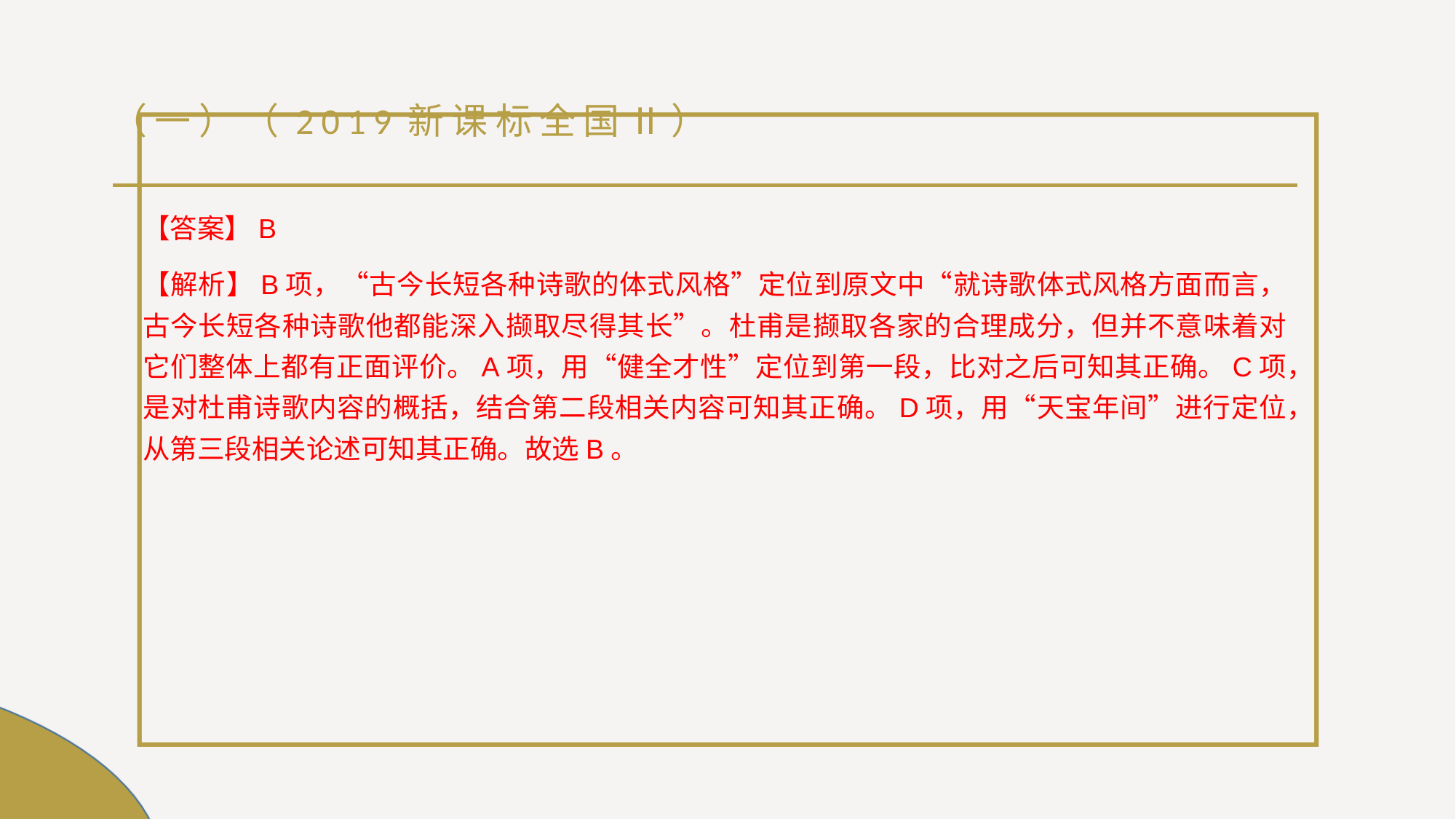

# （一）（2019新课标全国Ⅱ）
【答案】B
【解析】B项，“古今长短各种诗歌的体式风格”定位到原文中“就诗歌体式风格方面而言，古今长短各种诗歌他都能深入撷取尽得其长”。杜甫是撷取各家的合理成分，但并不意味着对它们整体上都有正面评价。A项，用“健全才性”定位到第一段，比对之后可知其正确。C项，是对杜甫诗歌内容的概括，结合第二段相关内容可知其正确。D项，用“天宝年间”进行定位，从第三段相关论述可知其正确。故选B。